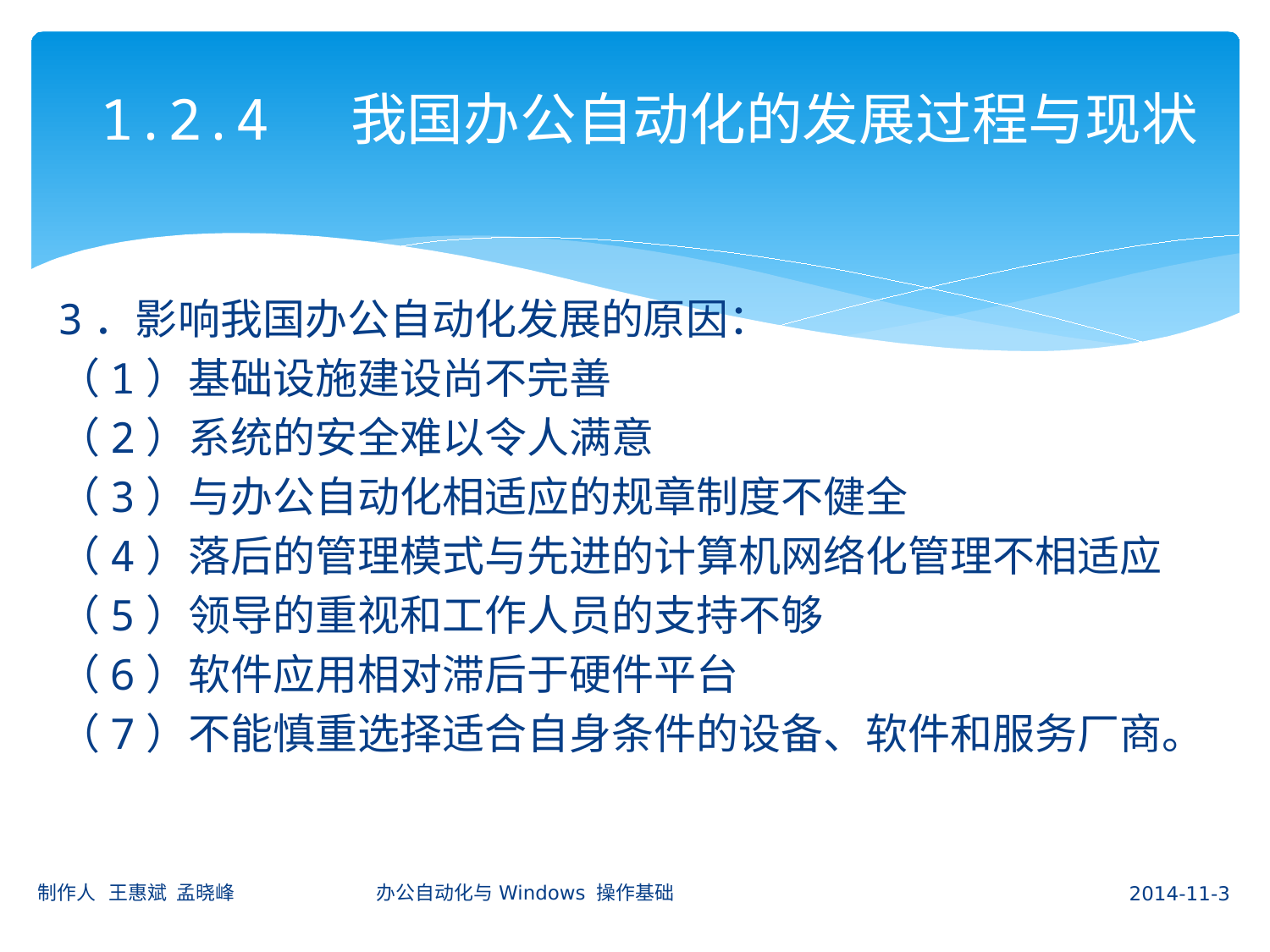

# 1.2.4  我国办公自动化的发展过程与现状
3．影响我国办公自动化发展的原因：
（1）基础设施建设尚不完善
（2）系统的安全难以令人满意
（3）与办公自动化相适应的规章制度不健全
（4）落后的管理模式与先进的计算机网络化管理不相适应
（5）领导的重视和工作人员的支持不够
（6）软件应用相对滞后于硬件平台
（7）不能慎重选择适合自身条件的设备、软件和服务厂商。

制作人   王惠斌  孟晓峰                                办公自动化与Windows 操作基础
2014-11-3